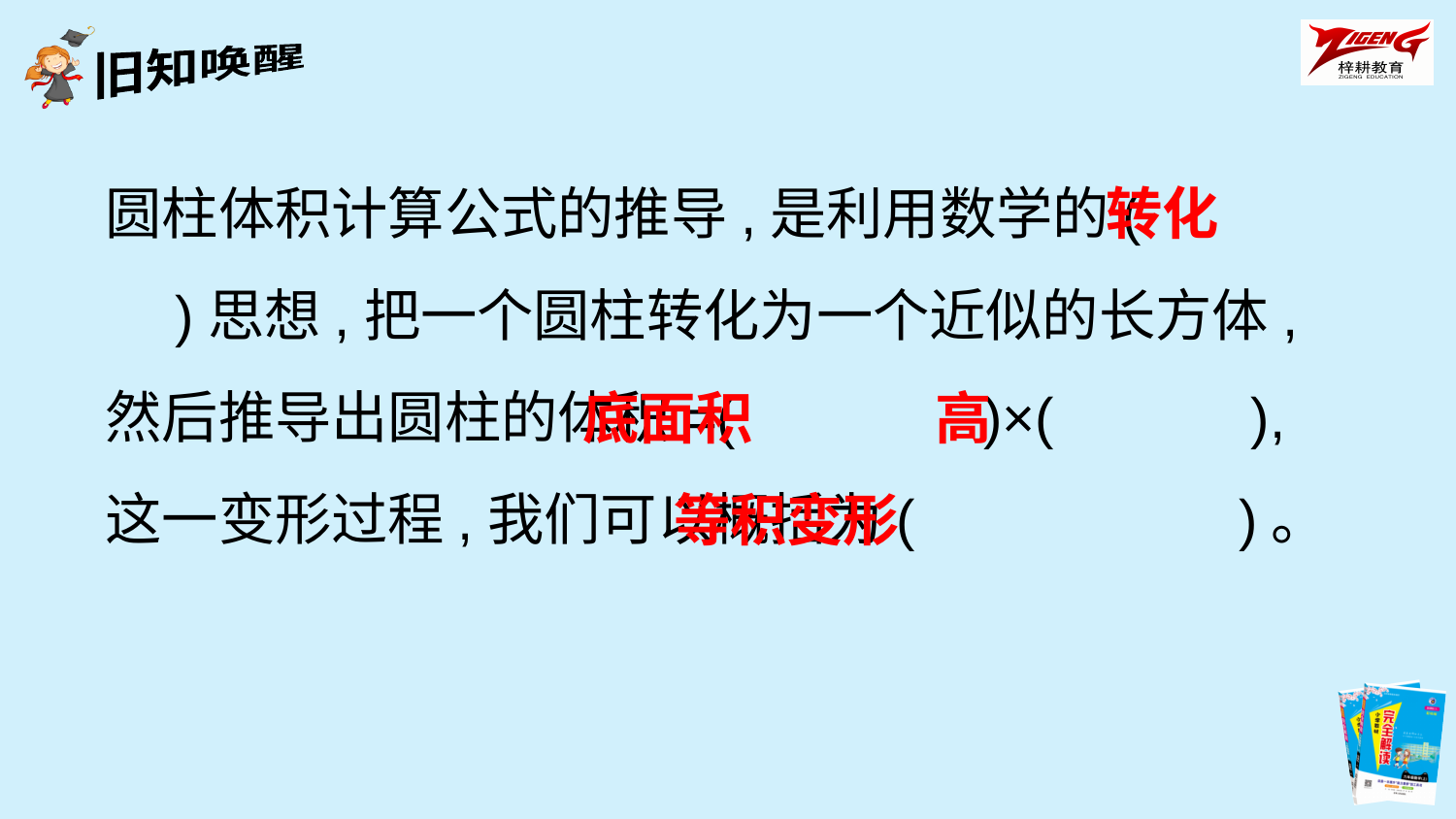

圆柱体积计算公式的推导,是利用数学的(　　　)思想,把一个圆柱转化为一个近似的长方体,然后推导出圆柱的体积=(　　    　)×(　　　),这一变形过程,我们可以概括为(        　　　)。
转化
底面积
高
等积变形